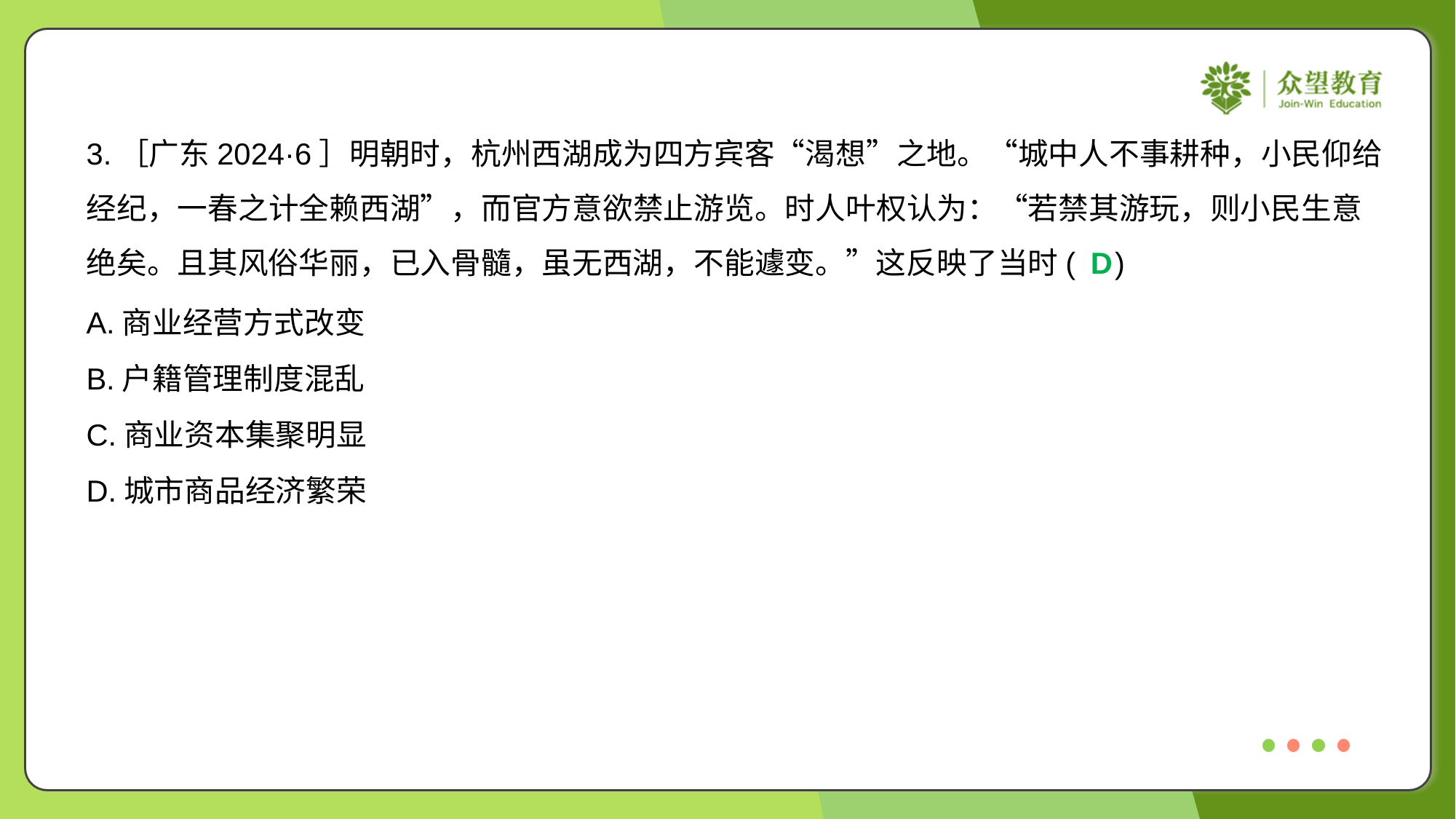

3.［广东2024·6］明朝时，杭州西湖成为四方宾客“渴想”之地。“城中人不事耕种，小民仰给
经纪，一春之计全赖西湖”，而官方意欲禁止游览。时人叶权认为：“若禁其游玩，则小民生意
绝矣。且其风俗华丽，已入骨髓，虽无西湖，不能遽变。”这反映了当时(     )
D
A.商业经营方式改变
B.户籍管理制度混乱
C.商业资本集聚明显
D.城市商品经济繁荣